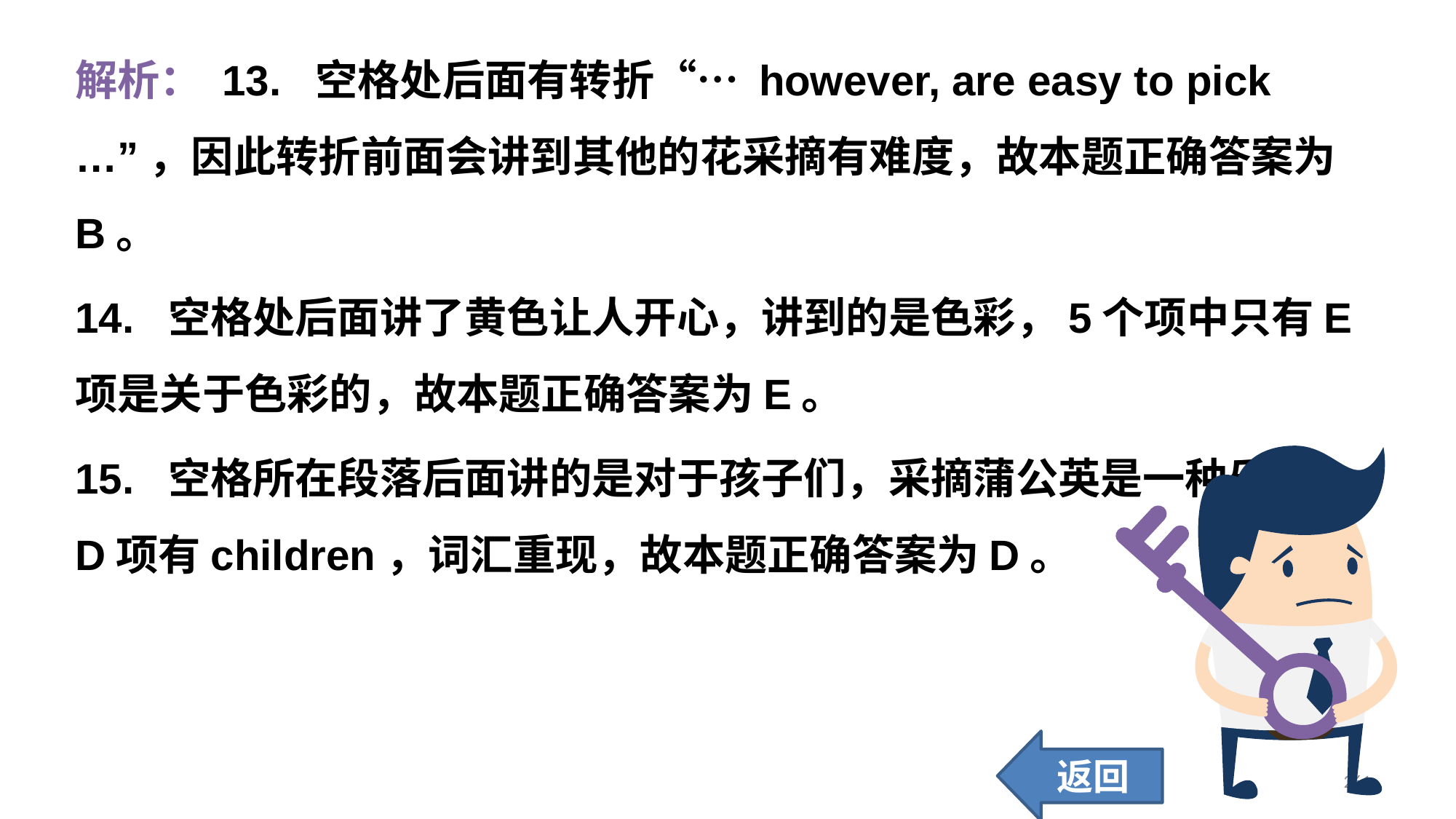

解析： 13. 	 空格处后面有转折“… however, are easy to pick …”，因此转折前面会讲到其他的花采摘有难度，故本题正确答案为B。
14.  空格处后面讲了黄色让人开心，讲到的是色彩，5个项中只有E项是关于色彩的，故本题正确答案为E。
15.  空格所在段落后面讲的是对于孩子们，采摘蒲公英是一种乐趣。D项有children，词汇重现，故本题正确答案为D。

返回
261